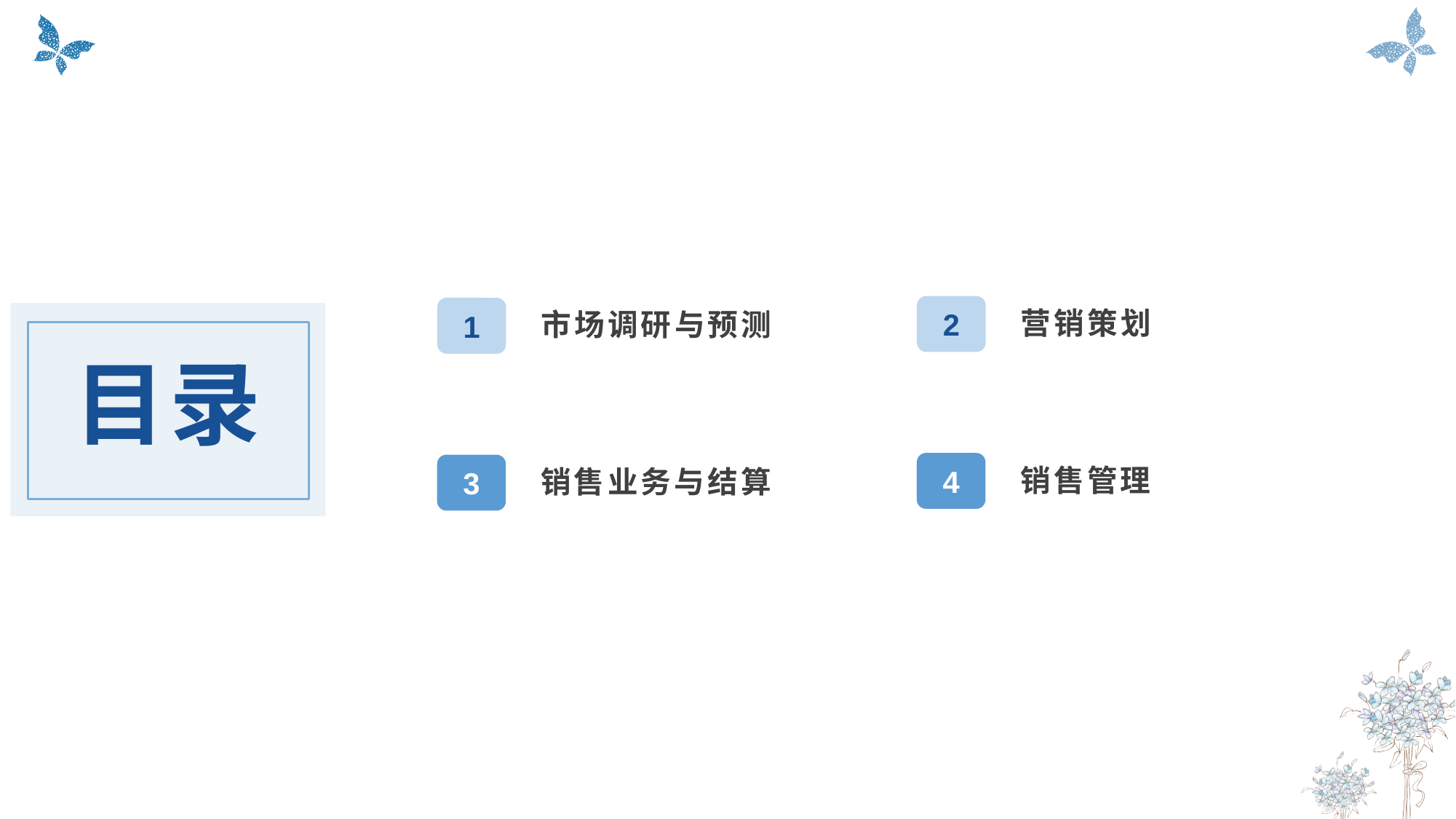

营销策划
市场调研与预测
2
1

目录
销售管理
销售业务与结算
4
3